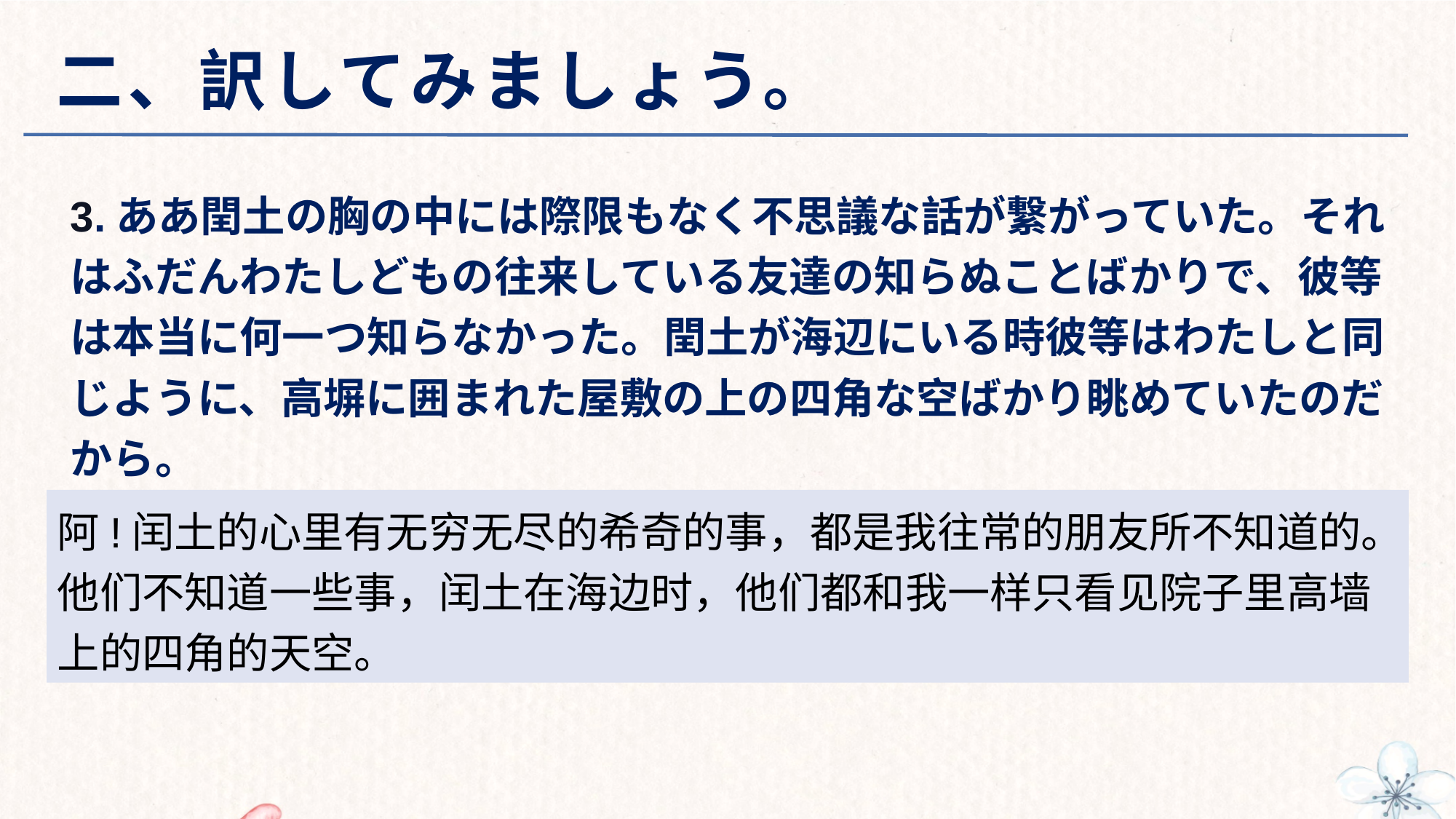

# 二、訳してみましょう。
3.ああ閏土の胸の中には際限もなく不思議な話が繋がっていた。それはふだんわたしどもの往来している友達の知らぬことばかりで、彼等は本当に何一つ知らなかった。閏土が海辺にいる時彼等はわたしと同じように、高塀に囲まれた屋敷の上の四角な空ばかり眺めていたのだから。

阿!闰土的心里有无穷无尽的希奇的事，都是我往常的朋友所不知道的。他们不知道一些事，闰土在海边时，他们都和我一样只看见院子里高墙上的四角的天空。